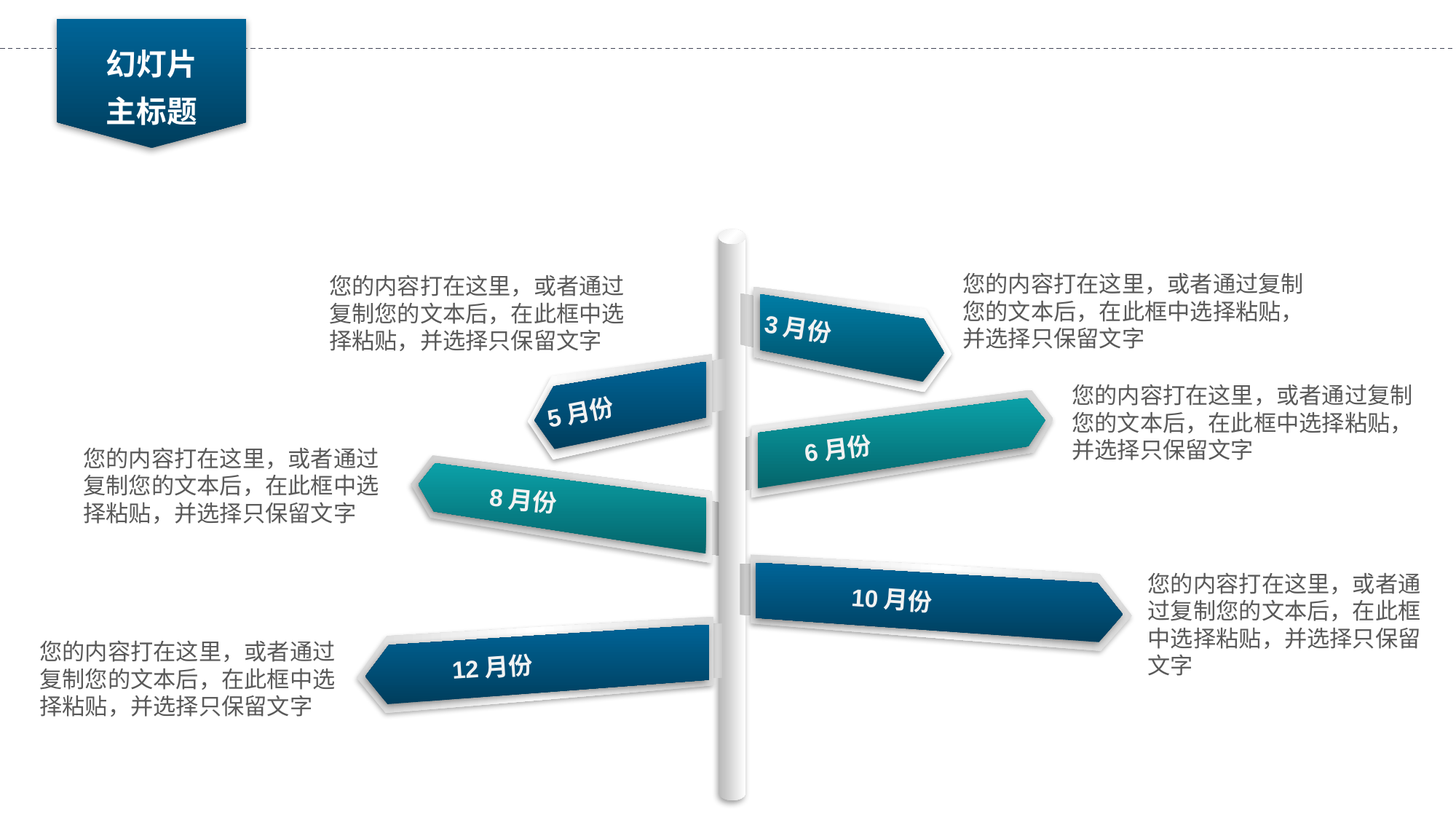

幻灯片
主标题

您的内容打在这里，或者通过复制您的文本后，在此框中选择粘贴，并选择只保留文字
您的内容打在这里，或者通过复制您的文本后，在此框中选择粘贴，并选择只保留文字

3月份

您的内容打在这里，或者通过复制您的文本后，在此框中选择粘贴，并选择只保留文字
5月份

6月份
您的内容打在这里，或者通过复制您的文本后，在此框中选择粘贴，并选择只保留文字

8月份

您的内容打在这里，或者通过复制您的文本后，在此框中选择粘贴，并选择只保留文字
10月份

您的内容打在这里，或者通过复制您的文本后，在此框中选择粘贴，并选择只保留文字
12月份